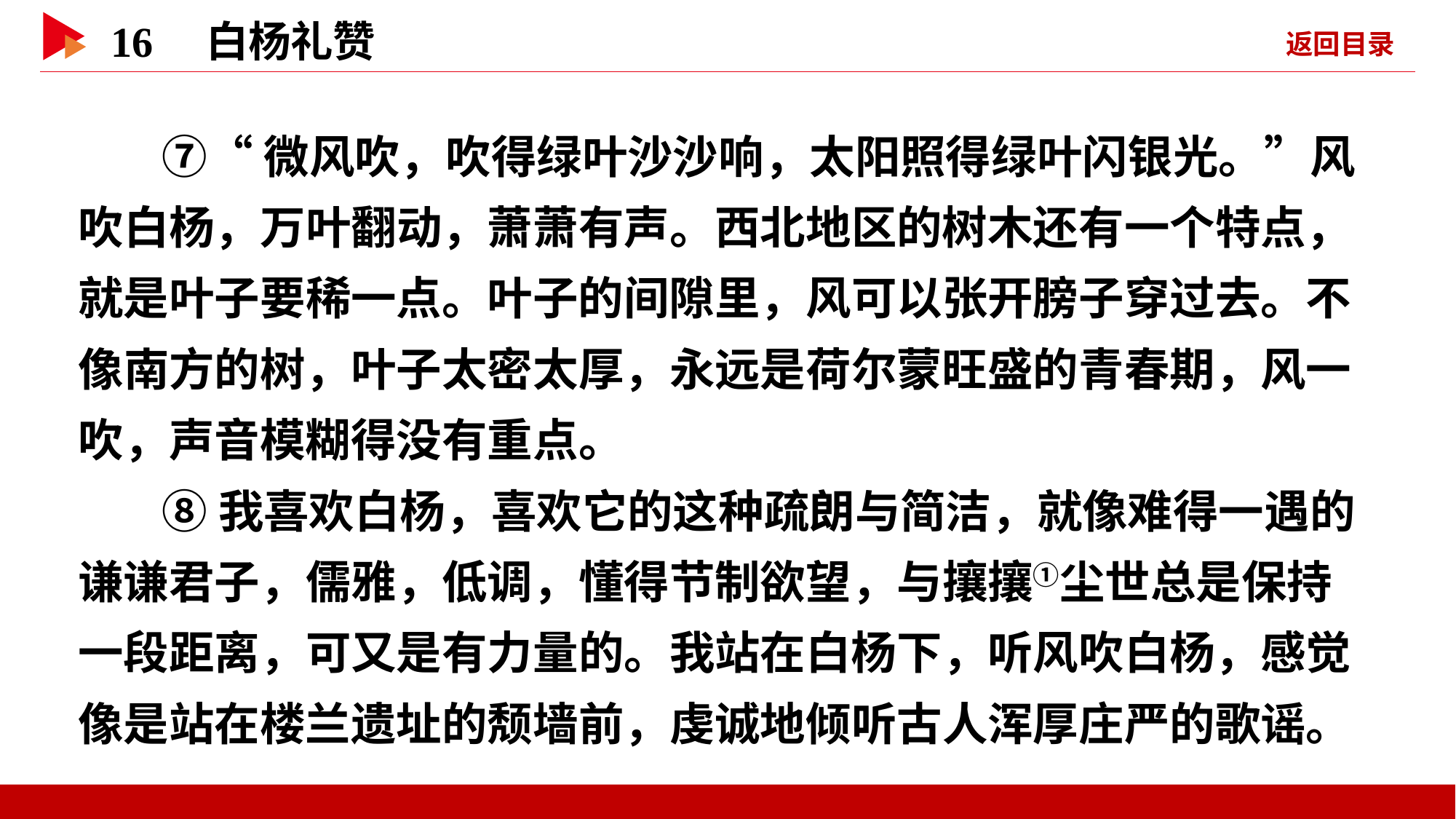

⑦“微风吹，吹得绿叶沙沙响，太阳照得绿叶闪银光。”风吹白杨，万叶翻动，萧萧有声。西北地区的树木还有一个特点，就是叶子要稀一点。叶子的间隙里，风可以张开膀子穿过去。不像南方的树，叶子太密太厚，永远是荷尔蒙旺盛的青春期，风一吹，声音模糊得没有重点。
⑧我喜欢白杨，喜欢它的这种疏朗与简洁，就像难得一遇的谦谦君子，儒雅，低调，懂得节制欲望，与攘攘①尘世总是保持一段距离，可又是有力量的。我站在白杨下，听风吹白杨，感觉像是站在楼兰遗址的颓墙前，虔诚地倾听古人浑厚庄严的歌谣。